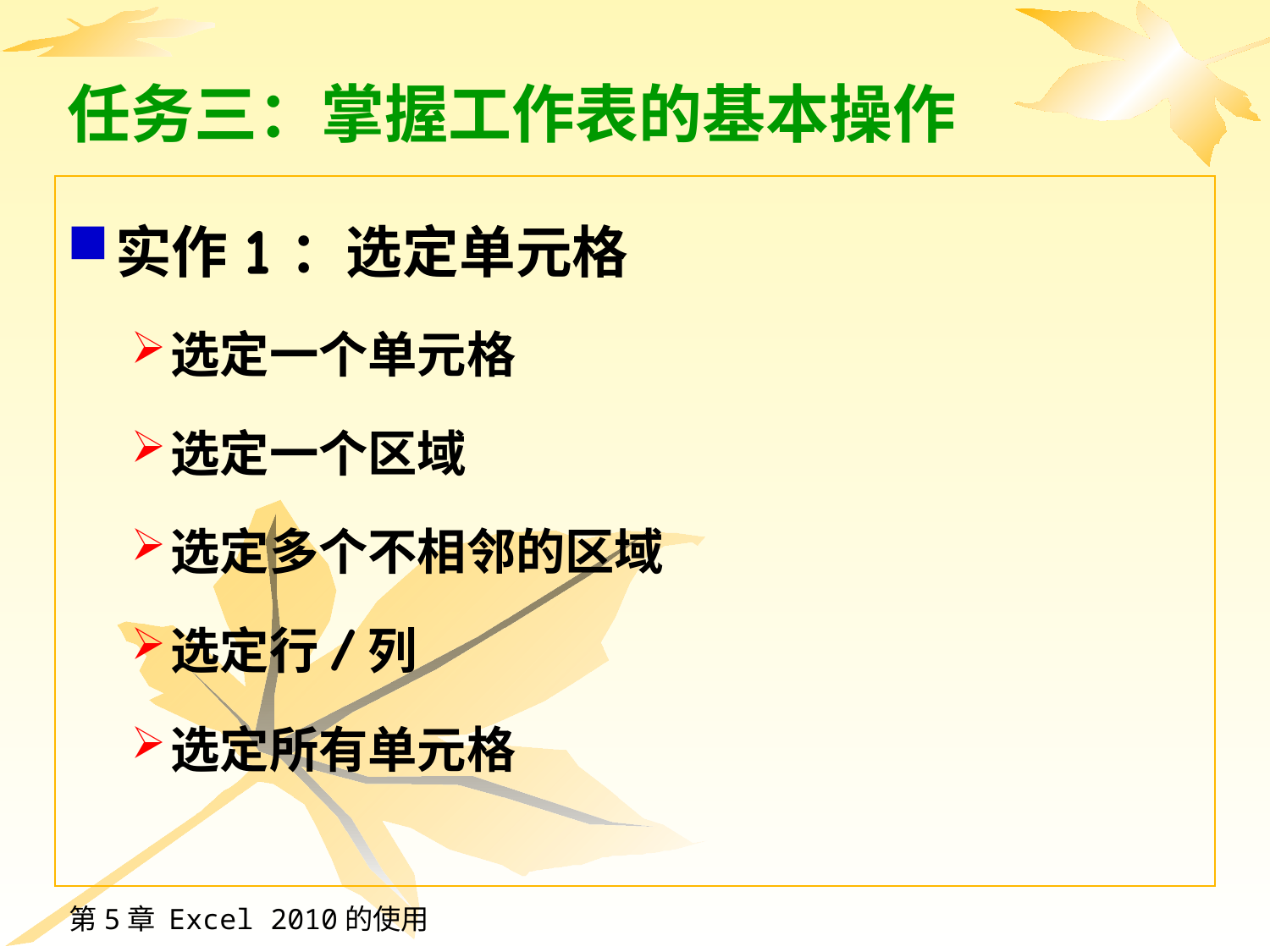

# 任务三：掌握工作表的基本操作
实作1：选定单元格
选定一个单元格
选定一个区域
选定多个不相邻的区域
选定行/列
选定所有单元格